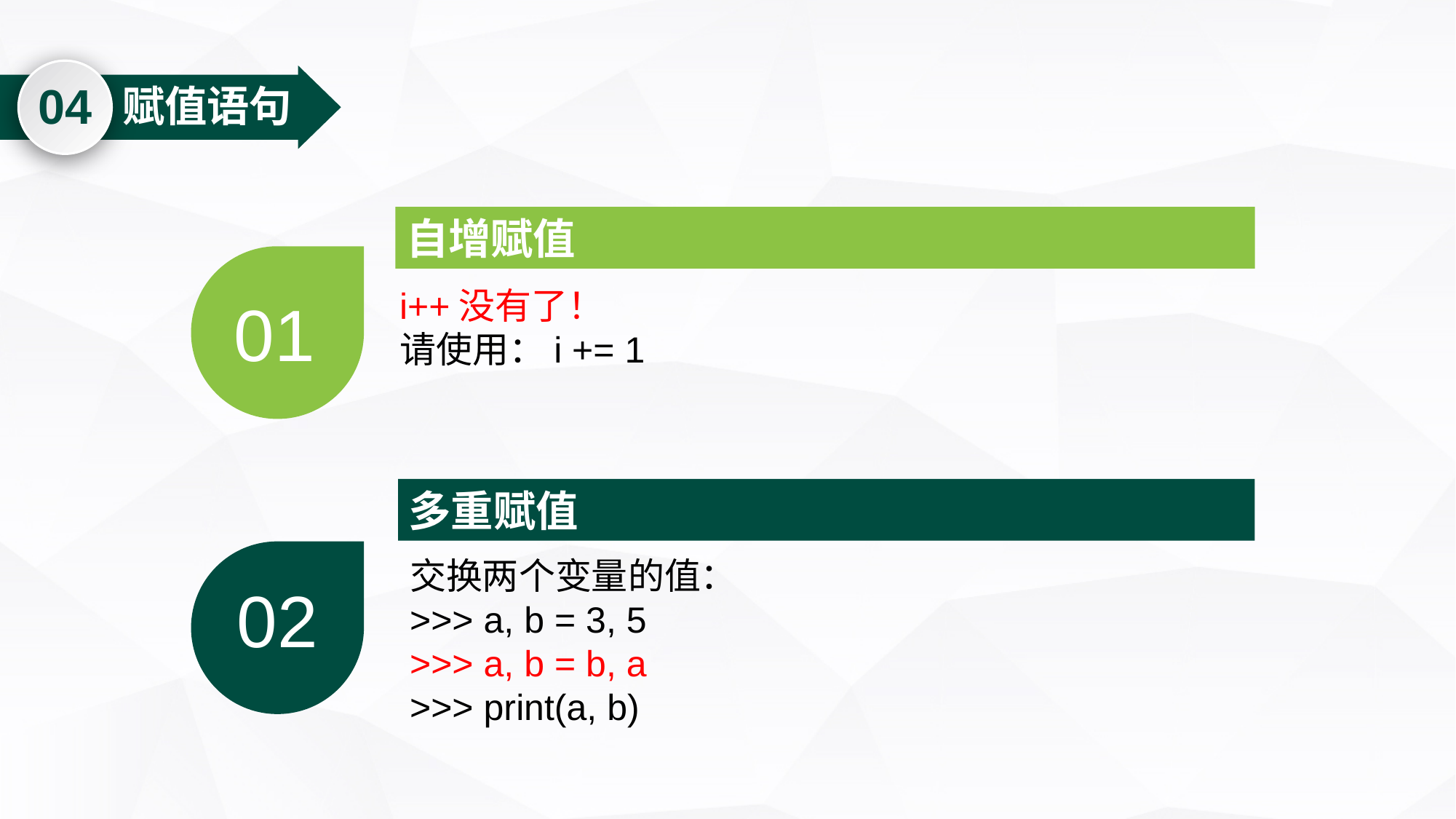

04
赋值语句
自增赋值

01
i++没有了！
请使用：i += 1
多重赋值

02
交换两个变量的值：
>>> a, b = 3, 5
>>> a, b = b, a
>>> print(a, b)